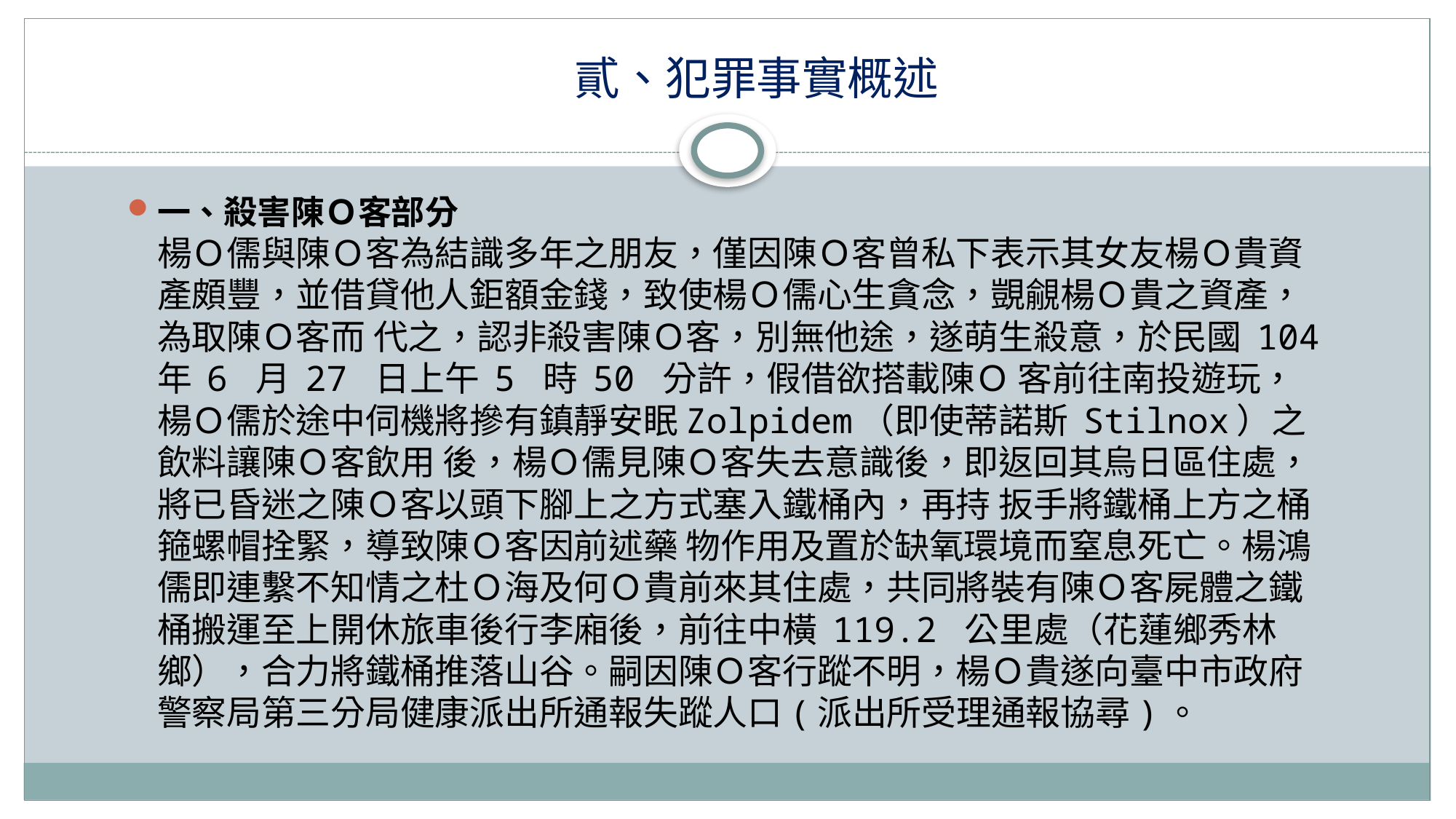

# 貳、犯罪事實概述
一、殺害陳Ｏ客部分
楊Ｏ儒與陳Ｏ客為結識多年之朋友，僅因陳Ｏ客曾私下表示其女友楊Ｏ貴資產頗豐，並借貸他人鉅額金錢，致使楊Ｏ儒心生貪念，覬覦楊Ｏ貴之資產，為取陳Ｏ客而 代之，認非殺害陳Ｏ客，別無他途，遂萌生殺意，於民國 104 年 6 月 27 日上午 5 時 50 分許，假借欲搭載陳Ｏ 客前往南投遊玩，楊Ｏ儒於途中伺機將摻有鎮靜安眠Zolpidem（即使蒂諾斯 Stilnox）之飲料讓陳Ｏ客飲用 後，楊Ｏ儒見陳Ｏ客失去意識後，即返回其烏日區住處， 將已昏迷之陳Ｏ客以頭下腳上之方式塞入鐵桶內，再持 扳手將鐵桶上方之桶箍螺帽拴緊，導致陳Ｏ客因前述藥 物作用及置於缺氧環境而窒息死亡。楊鴻儒即連繫不知情之杜Ｏ海及何Ｏ貴前來其住處，共同將裝有陳Ｏ客屍體之鐵桶搬運至上開休旅車後行李廂後，前往中橫 119.2 公里處（花蓮鄉秀林鄉），合力將鐵桶推落山谷。嗣因陳Ｏ客行蹤不明，楊Ｏ貴遂向臺中市政府警察局第三分局健康派出所通報失蹤人口(派出所受理通報協尋)。